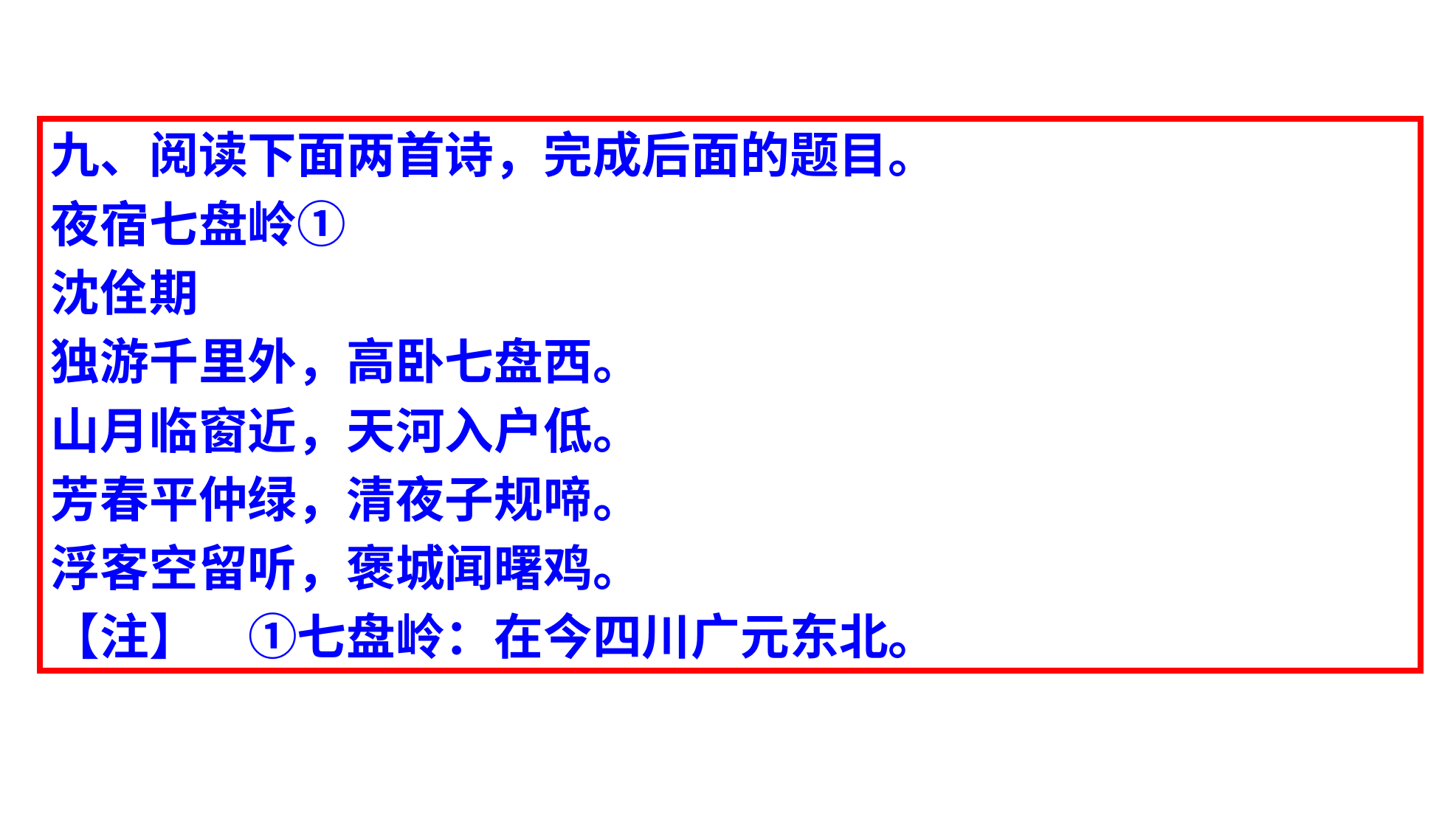

九、阅读下面两首诗，完成后面的题目。
夜宿七盘岭①
沈佺期
独游千里外，高卧七盘西。
山月临窗近，天河入户低。
芳春平仲绿，清夜子规啼。
浮客空留听，褒城闻曙鸡。
【注】　①七盘岭：在今四川广元东北。